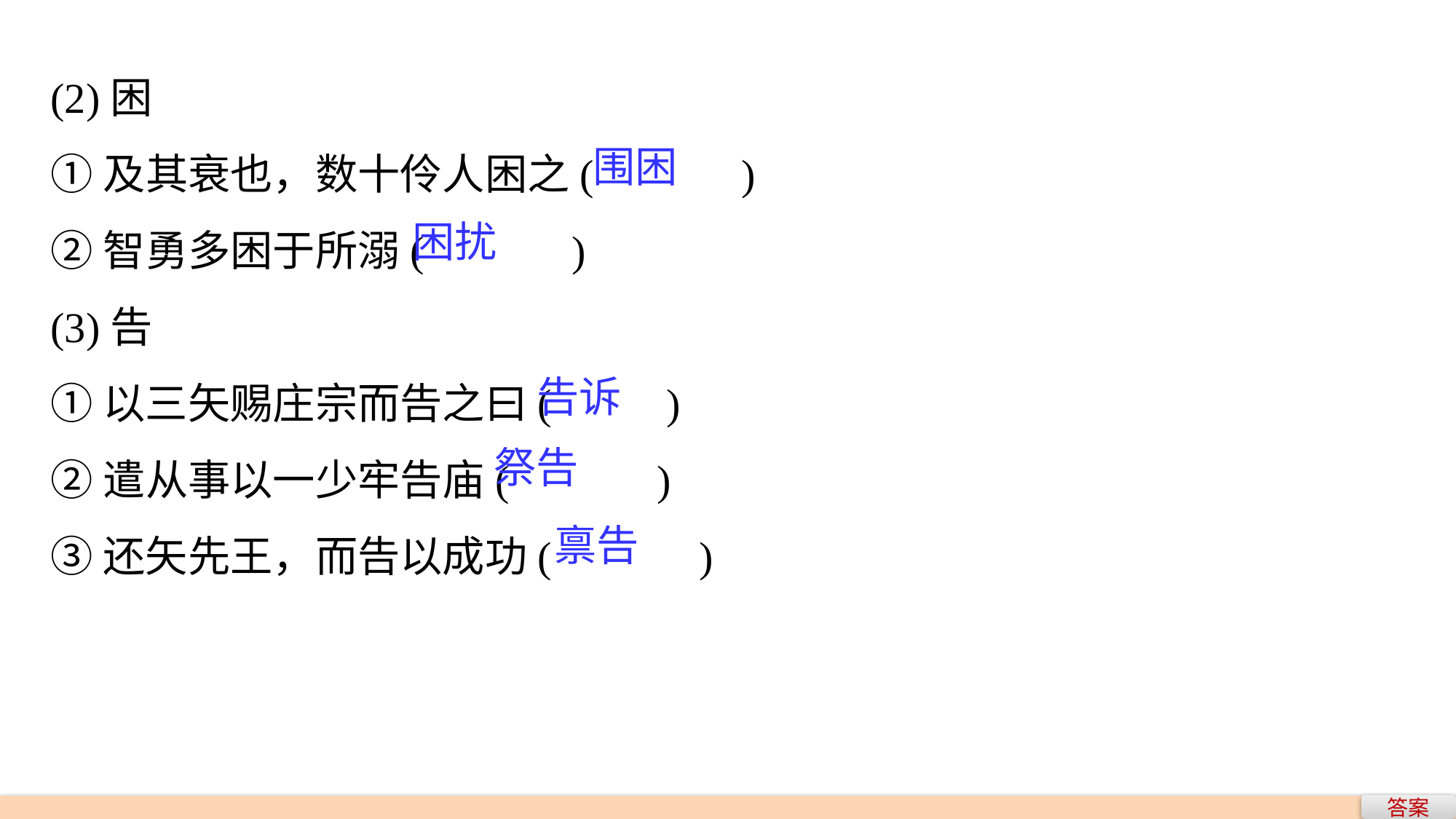

(2)困
①及其衰也，数十伶人困之(　　　)
②智勇多困于所溺(　　　)
(3)告
①以三矢赐庄宗而告之曰(　　 )
②遣从事以一少牢告庙(　　　)
③还矢先王，而告以成功(　　　)
围困
困扰
告诉
祭告
禀告
答案